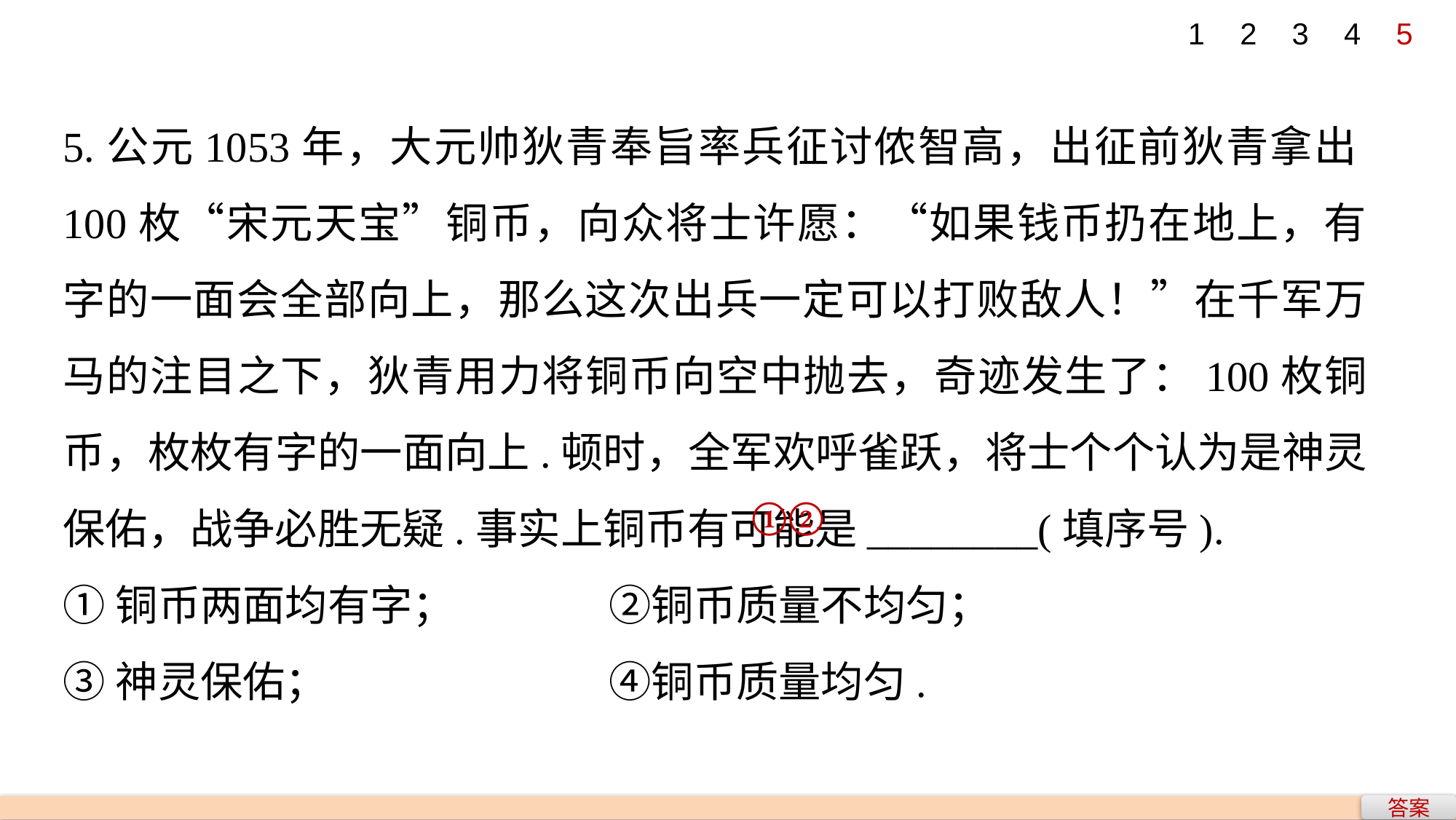

1
2
3
4
5
5.公元1053年，大元帅狄青奉旨率兵征讨侬智高，出征前狄青拿出100枚“宋元天宝”铜币，向众将士许愿：“如果钱币扔在地上，有字的一面会全部向上，那么这次出兵一定可以打败敌人！”在千军万马的注目之下，狄青用力将铜币向空中抛去，奇迹发生了：100枚铜币，枚枚有字的一面向上.顿时，全军欢呼雀跃，将士个个认为是神灵保佑，战争必胜无疑.事实上铜币有可能是________(填序号).
①铜币两面均有字；		②铜币质量不均匀；
③神灵保佑；			④铜币质量均匀.
①②
答案